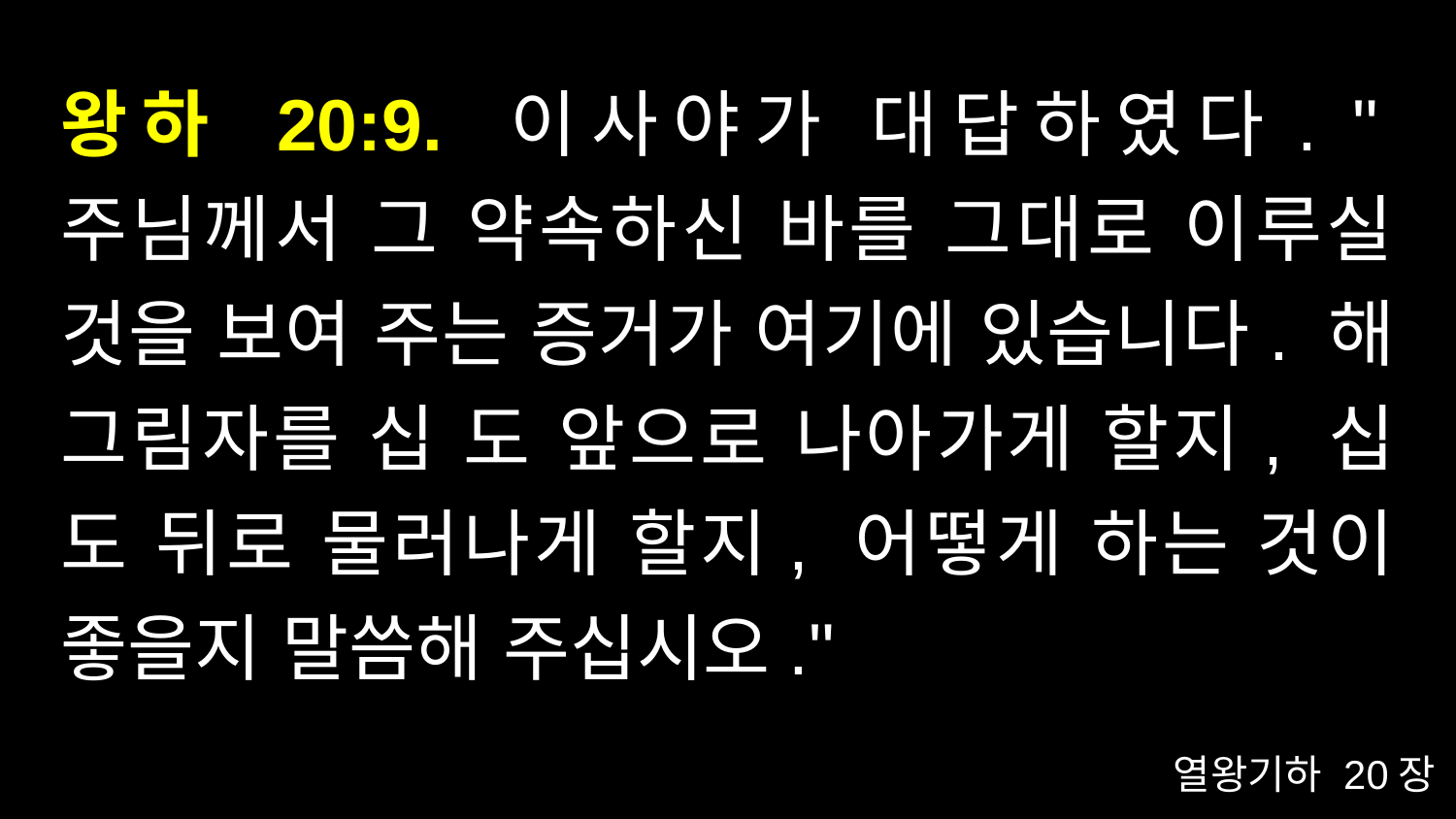

# 왕하 20:9. 이사야가 대답하였다. "주님께서 그 약속하신 바를 그대로 이루실 것을 보여 주는 증거가 여기에 있습니다. 해 그림자를 십 도 앞으로 나아가게 할지, 십 도 뒤로 물러나게 할지, 어떻게 하는 것이 좋을지 말씀해 주십시오."
열왕기하 20장